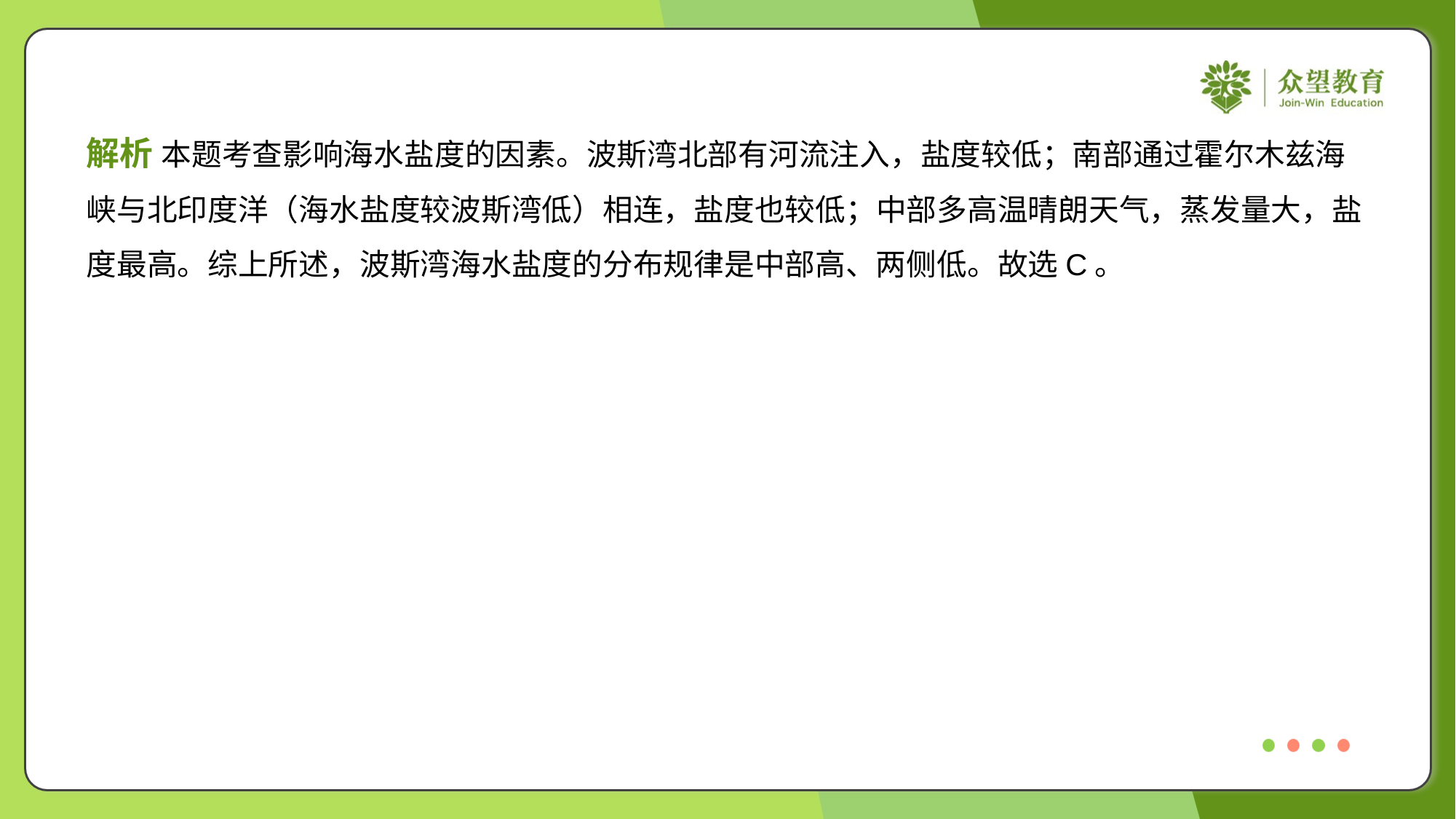

解析 本题考查影响海水盐度的因素。波斯湾北部有河流注入，盐度较低；南部通过霍尔木兹海
峡与北印度洋（海水盐度较波斯湾低）相连，盐度也较低；中部多高温晴朗天气，蒸发量大，盐
度最高。综上所述，波斯湾海水盐度的分布规律是中部高、两侧低。故选C。